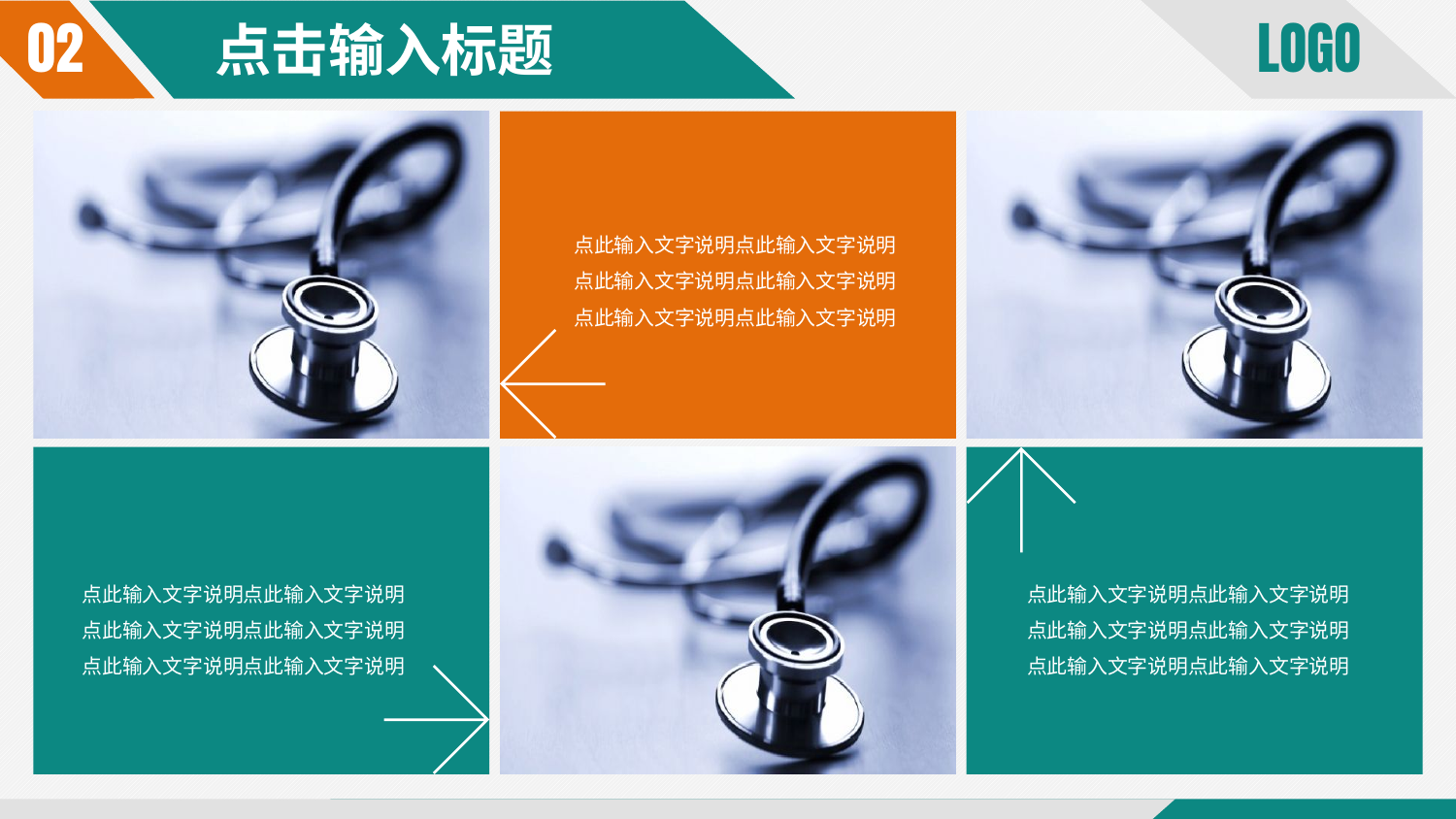

点击输入标题
02

点此输入文字说明点此输入文字说明
点此输入文字说明点此输入文字说明
点此输入文字说明点此输入文字说明

点此输入文字说明点此输入文字说明
点此输入文字说明点此输入文字说明
点此输入文字说明点此输入文字说明
点此输入文字说明点此输入文字说明
点此输入文字说明点此输入文字说明
点此输入文字说明点此输入文字说明